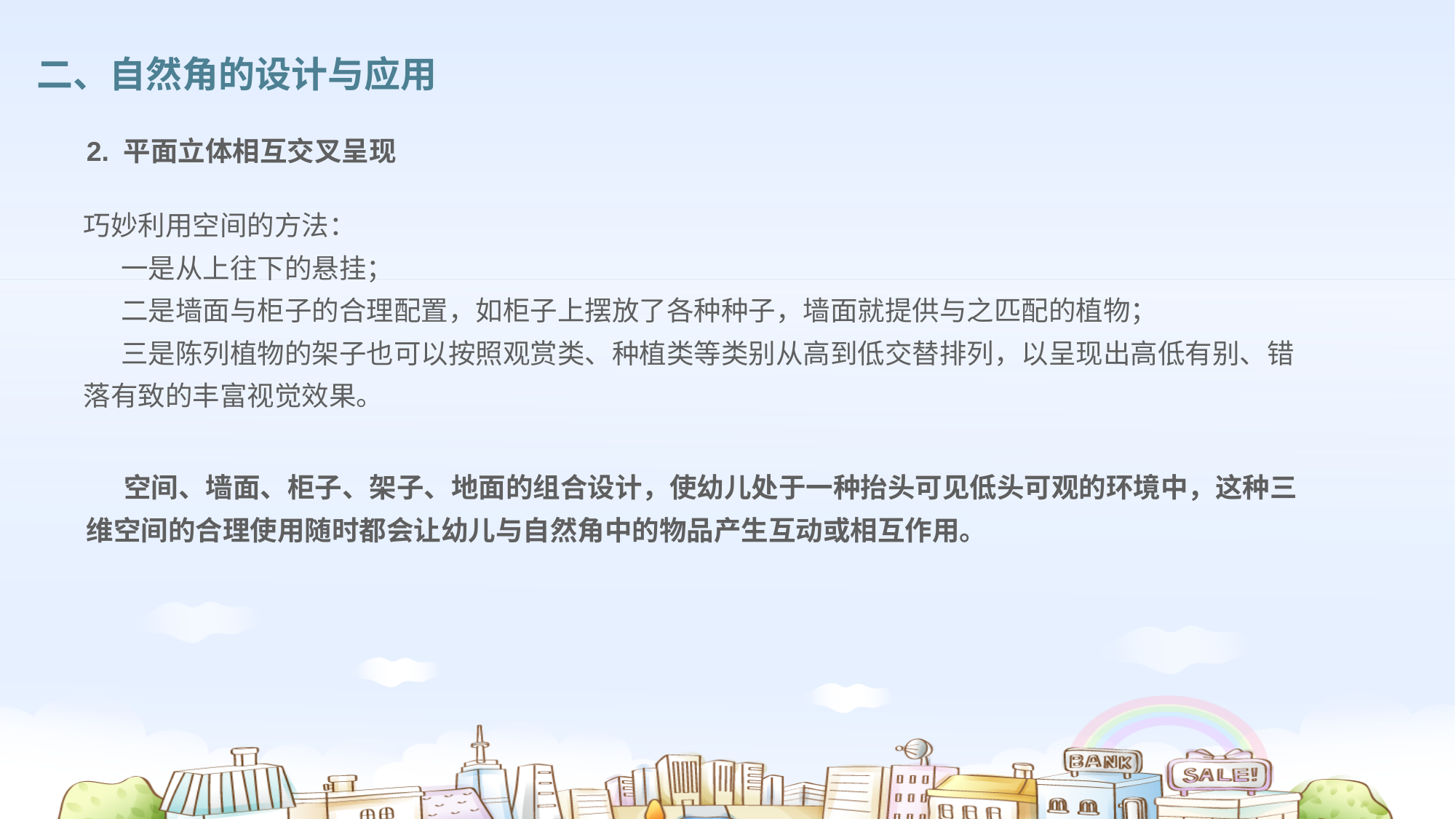

二、自然角的设计与应用
2. 平面立体相互交叉呈现
巧妙利用空间的方法：
     一是从上往下的悬挂；
     二是墙面与柜子的合理配置，如柜子上摆放了各种种子，墙面就提供与之匹配的植物；
     三是陈列植物的架子也可以按照观赏类、种植类等类别从高到低交替排列，以呈现出高低有别、错落有致的丰富视觉效果。
     空间、墙面、柜子、架子、地面的组合设计，使幼儿处于一种抬头可见低头可观的环境中，这种三维空间的合理使用随时都会让幼儿与自然角中的物品产生互动或相互作用。